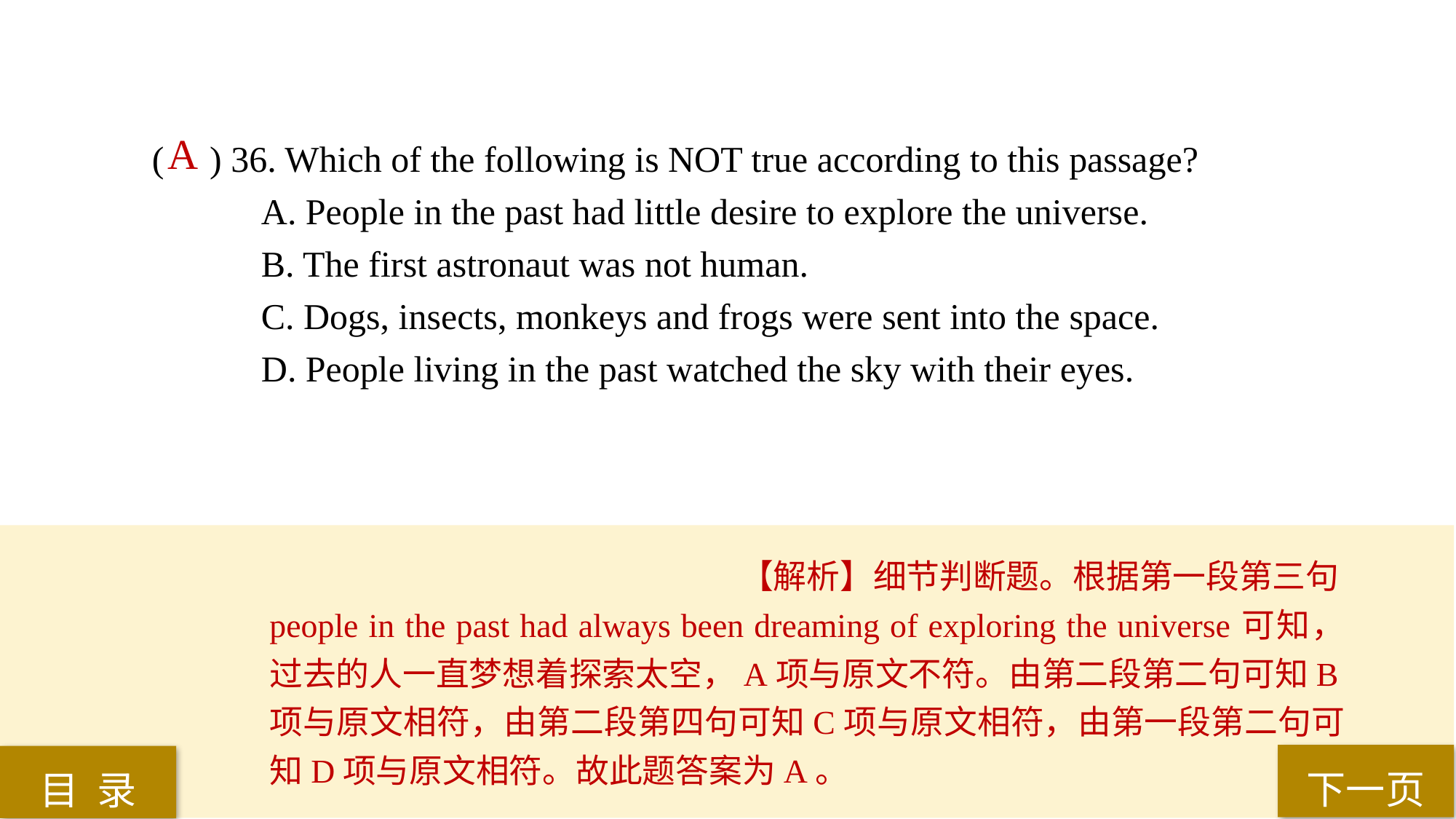

A
(     ) 36. Which of the following is NOT true according to this passage?
A. People in the past had little desire to explore the universe.
B. The first astronaut was not human.
C. Dogs, insects, monkeys and frogs were sent into the space.
D. People living in the past watched the sky with their eyes.
【解析】细节判断题。根据第一段第三句people in the past had always been dreaming of exploring the universe可知，过去的人一直梦想着探索太空，A项与原文不符。由第二段第二句可知B项与原文相符，由第二段第四句可知C项与原文相符，由第一段第二句可知D项与原文相符。故此题答案为A。